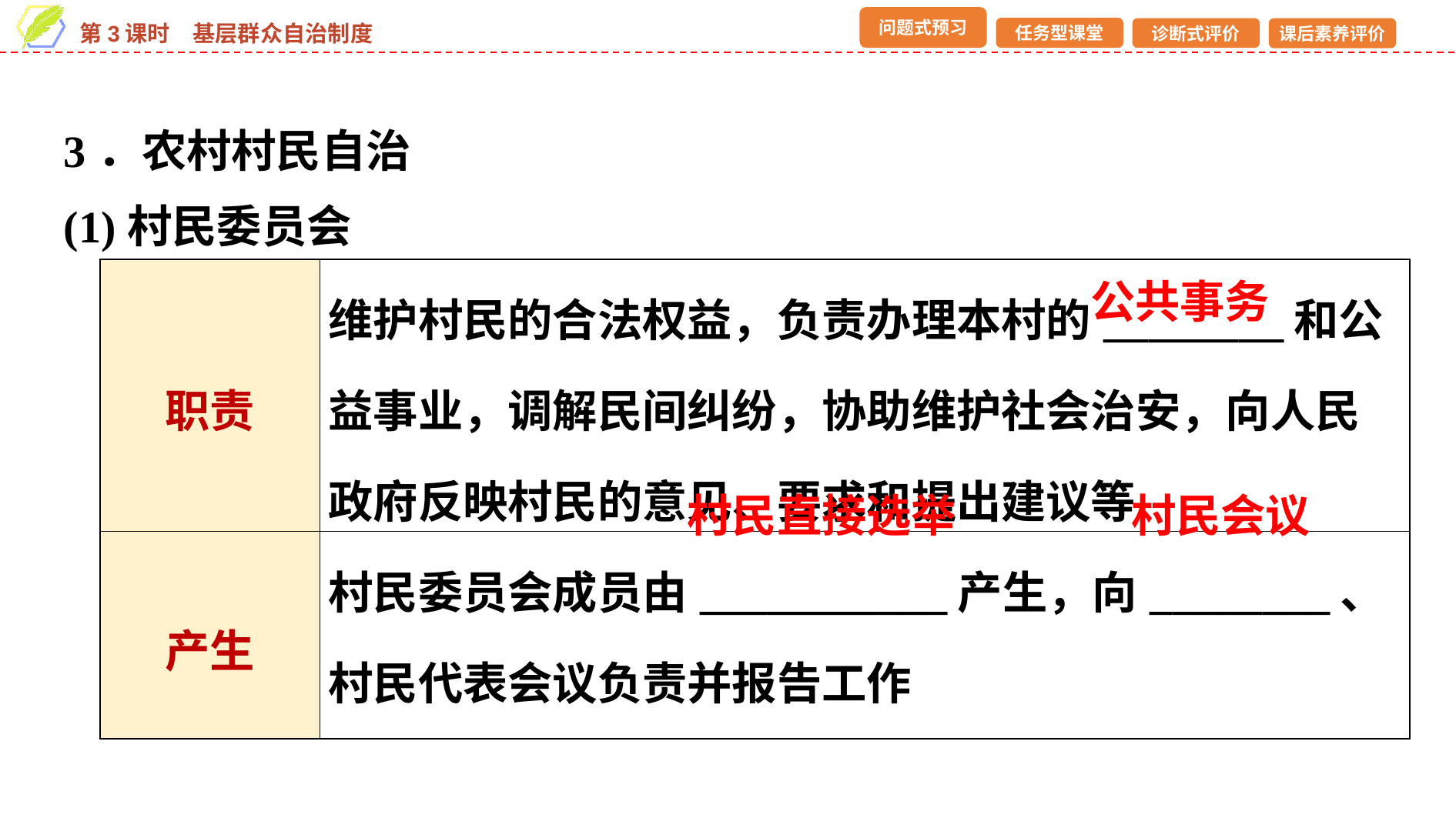

3．农村村民自治
(1)村民委员会
| 职责 | 维护村民的合法权益，负责办理本村的\_\_\_\_\_\_\_\_和公益事业，调解民间纠纷，协助维护社会治安，向人民政府反映村民的意见、要求和提出建议等 |
| --- | --- |
| 产生 | 村民委员会成员由\_\_\_\_\_\_\_\_\_\_\_产生，向\_\_\_\_\_\_\_\_、村民代表会议负责并报告工作 |
公共事务
村民直接选举
村民会议